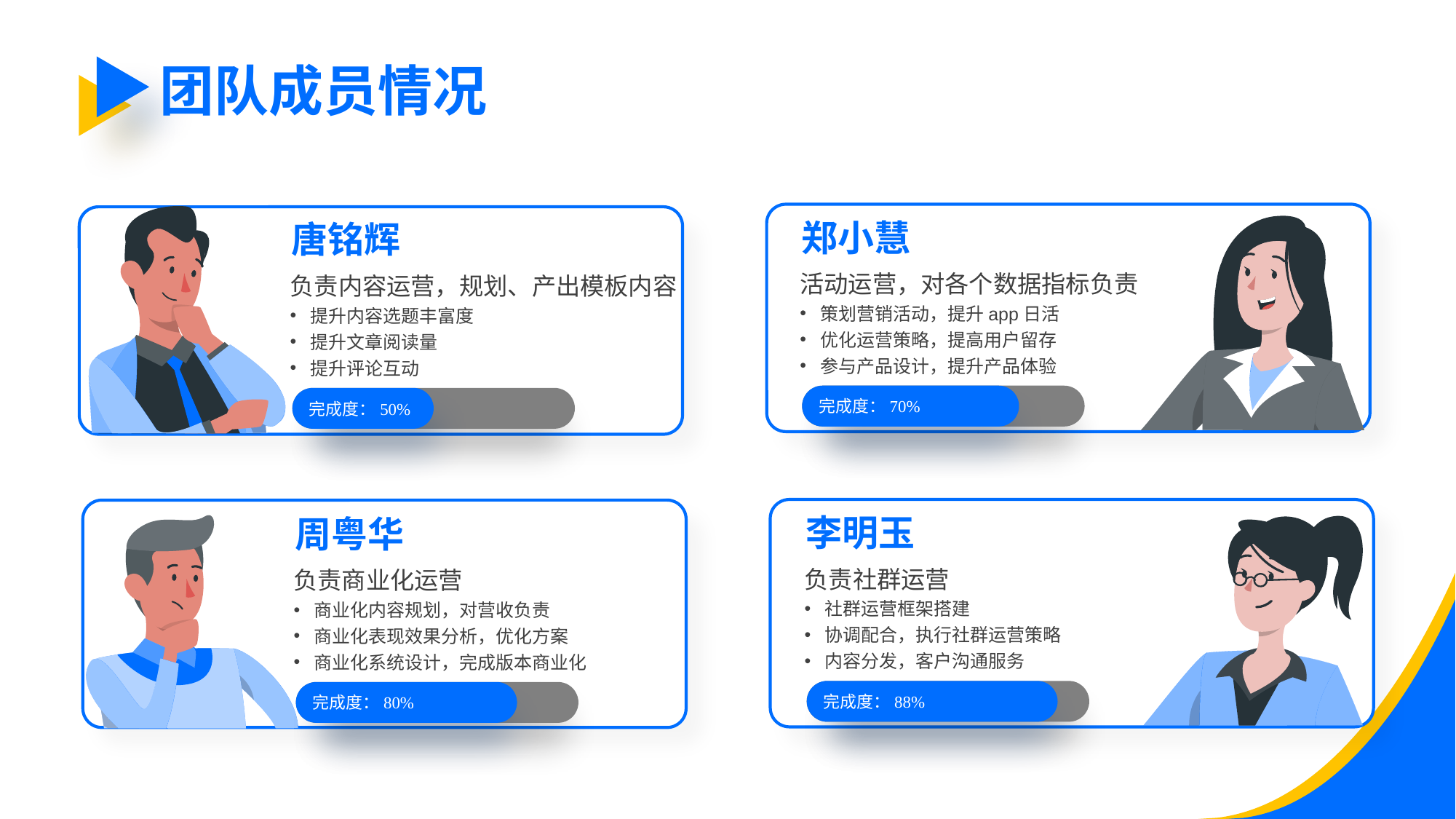

团队成员情况

郑小慧
唐铭辉

活动运营，对各个数据指标负责
策划营销活动，提升app日活
优化运营策略，提高用户留存
参与产品设计，提升产品体验
负责内容运营，规划、产出模板内容
提升内容选题丰富度
提升文章阅读量
提升评论互动

完成度：70%

完成度：50%
李明玉
周粤华

负责社群运营
社群运营框架搭建
协调配合，执行社群运营策略
内容分发，客户沟通服务
负责商业化运营
商业化内容规划，对营收负责
商业化表现效果分析，优化方案
商业化系统设计，完成版本商业化
完成度：88%

完成度：80%